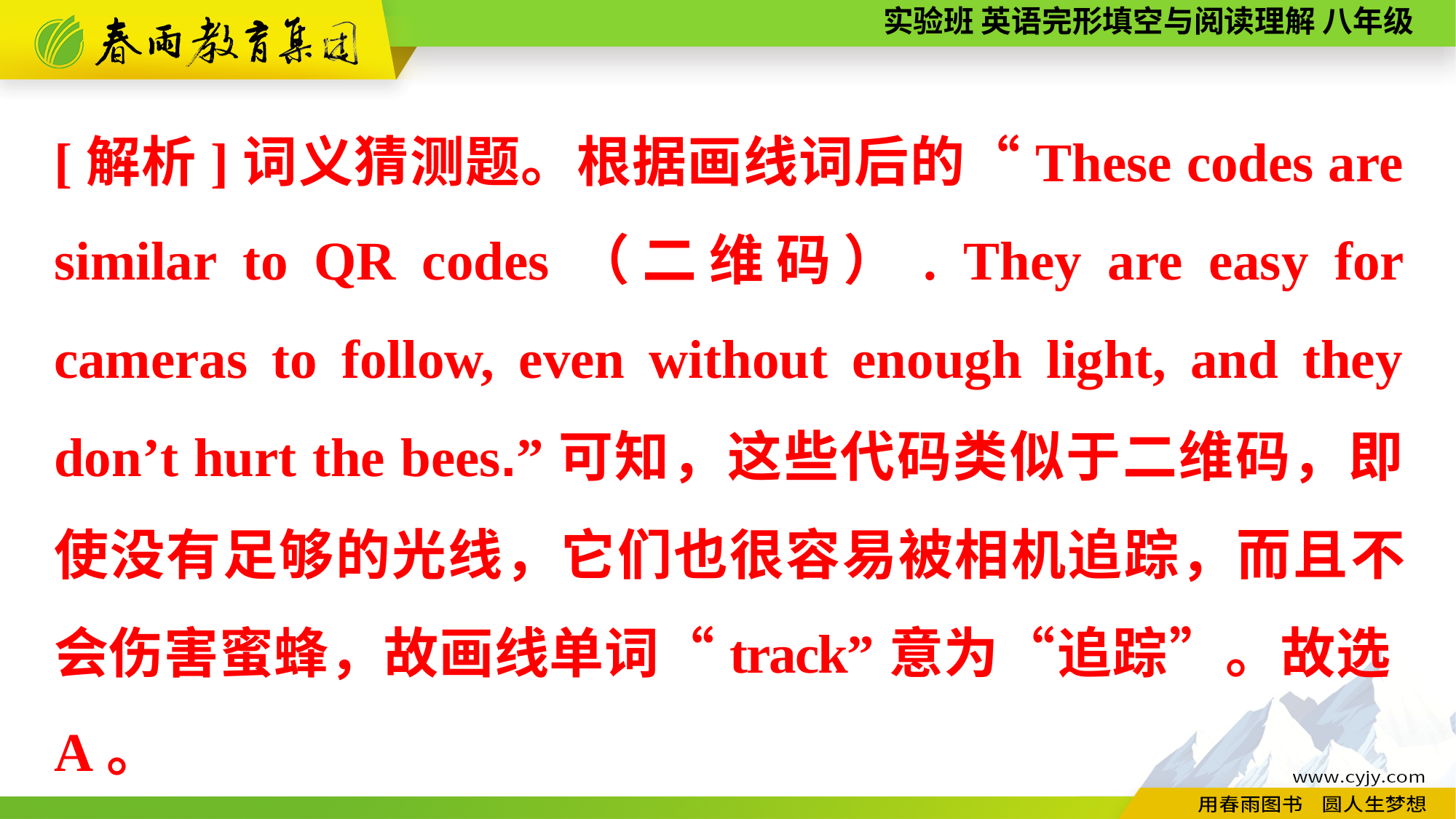

[解析]词义猜测题。根据画线词后的“These codes are similar to QR codes（二维码）. They are easy for cameras to follow, even without enough light, and they don’t hurt the bees.”可知，这些代码类似于二维码，即使没有足够的光线，它们也很容易被相机追踪，而且不会伤害蜜蜂，故画线单词“track”意为“追踪”。故选A。